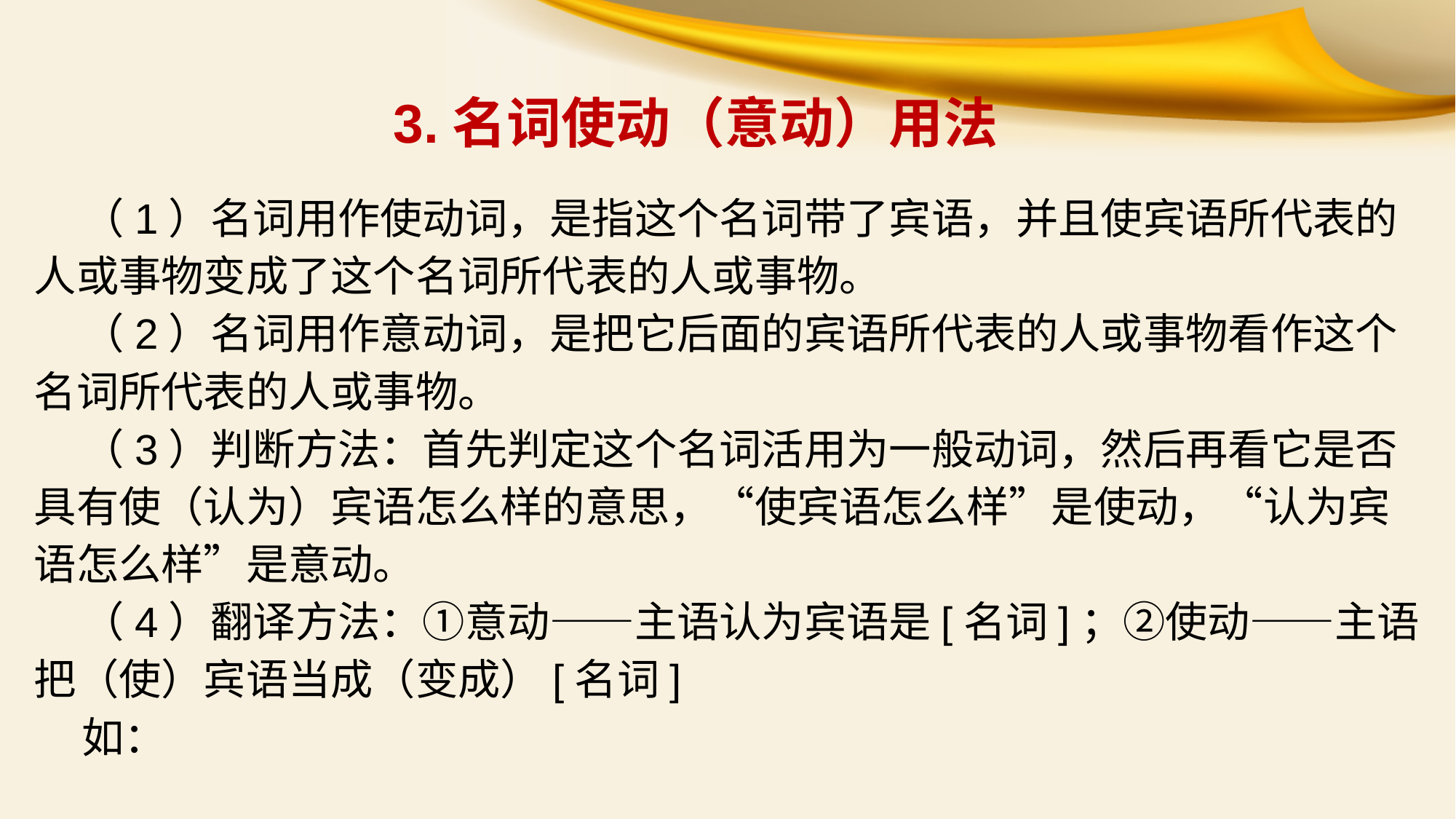

3.名词使动（意动）用法
    （1）名词用作使动词，是指这个名词带了宾语，并且使宾语所代表的人或事物变成了这个名词所代表的人或事物。
    （2）名词用作意动词，是把它后面的宾语所代表的人或事物看作这个名词所代表的人或事物。
    （3）判断方法：首先判定这个名词活用为一般动词，然后再看它是否具有使（认为）宾语怎么样的意思，“使宾语怎么样”是使动，“认为宾语怎么样”是意动。
    （4）翻译方法：①意动——主语认为宾语是[名词]；②使动——主语把（使）宾语当成（变成）[名词]
    如：